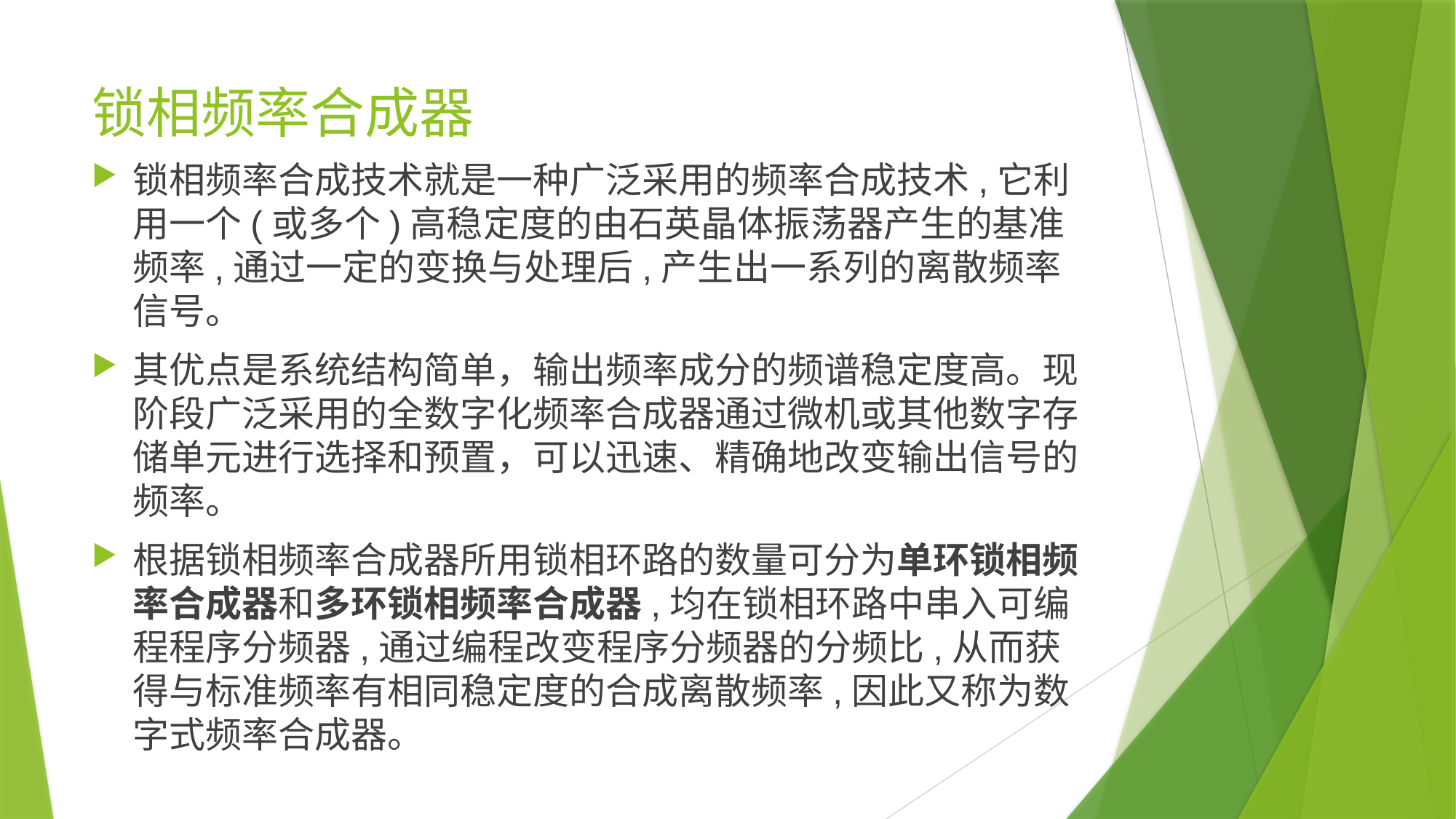

# 锁相频率合成器
锁相频率合成技术就是一种广泛采用的频率合成技术,它利用一个(或多个)高稳定度的由石英晶体振荡器产生的基准频率,通过一定的变换与处理后,产生出一系列的离散频率信号。
其优点是系统结构简单，输出频率成分的频谱稳定度高。现阶段广泛采用的全数字化频率合成器通过微机或其他数字存储单元进行选择和预置，可以迅速、精确地改变输出信号的频率。
根据锁相频率合成器所用锁相环路的数量可分为单环锁相频率合成器和多环锁相频率合成器,均在锁相环路中串入可编程程序分频器,通过编程改变程序分频器的分频比,从而获得与标准频率有相同稳定度的合成离散频率,因此又称为数字式频率合成器。